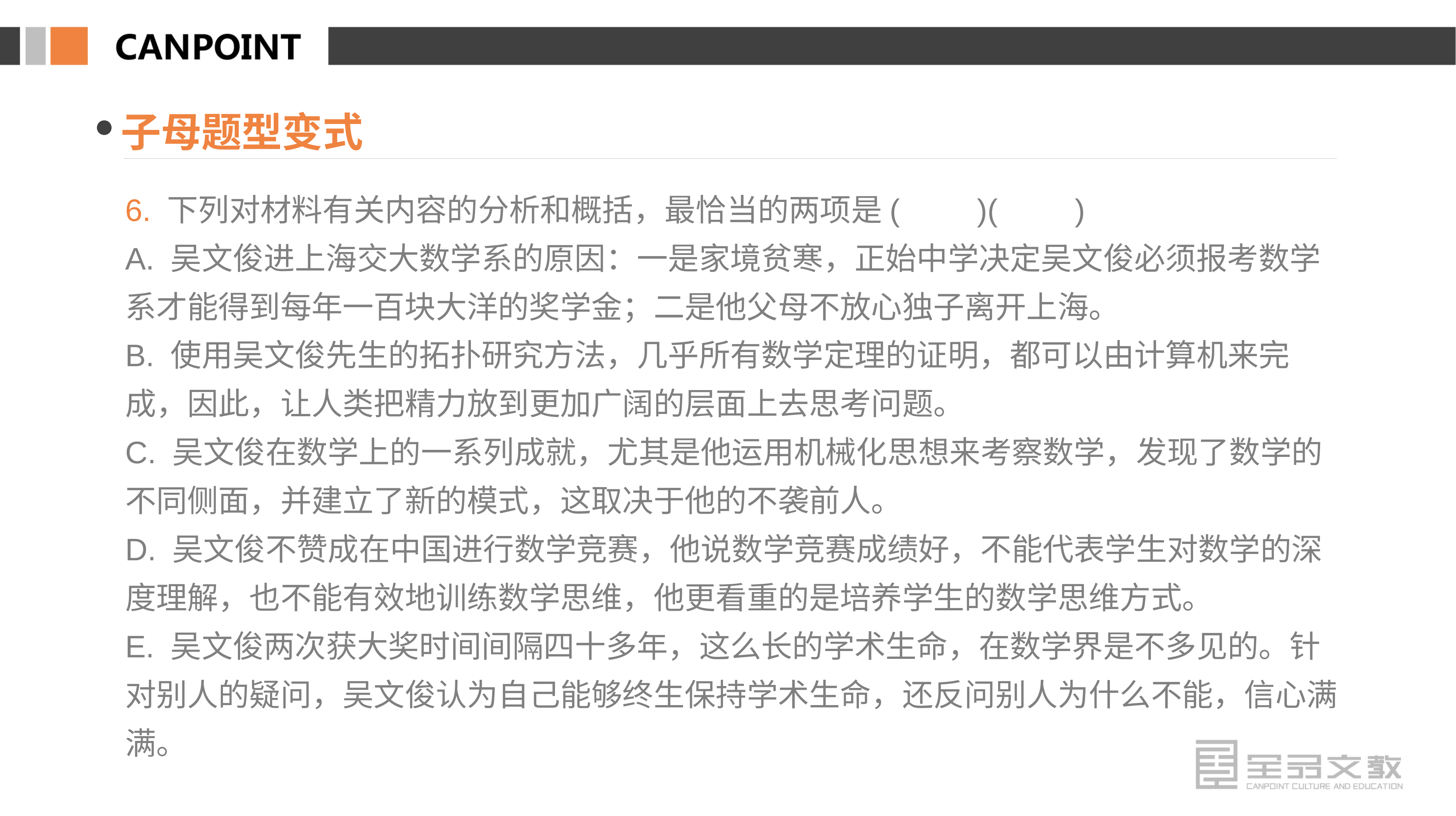

子母题型变式

6. 下列对材料有关内容的分析和概括，最恰当的两项是(　　)(　　)
A. 吴文俊进上海交大数学系的原因：一是家境贫寒，正始中学决定吴文俊必须报考数学系才能得到每年一百块大洋的奖学金；二是他父母不放心独子离开上海。
B. 使用吴文俊先生的拓扑研究方法，几乎所有数学定理的证明，都可以由计算机来完成，因此，让人类把精力放到更加广阔的层面上去思考问题。
C. 吴文俊在数学上的一系列成就，尤其是他运用机械化思想来考察数学，发现了数学的不同侧面，并建立了新的模式，这取决于他的不袭前人。
D. 吴文俊不赞成在中国进行数学竞赛，他说数学竞赛成绩好，不能代表学生对数学的深度理解，也不能有效地训练数学思维，他更看重的是培养学生的数学思维方式。
E. 吴文俊两次获大奖时间间隔四十多年，这么长的学术生命，在数学界是不多见的。针对别人的疑问，吴文俊认为自己能够终生保持学术生命，还反问别人为什么不能，信心满满。